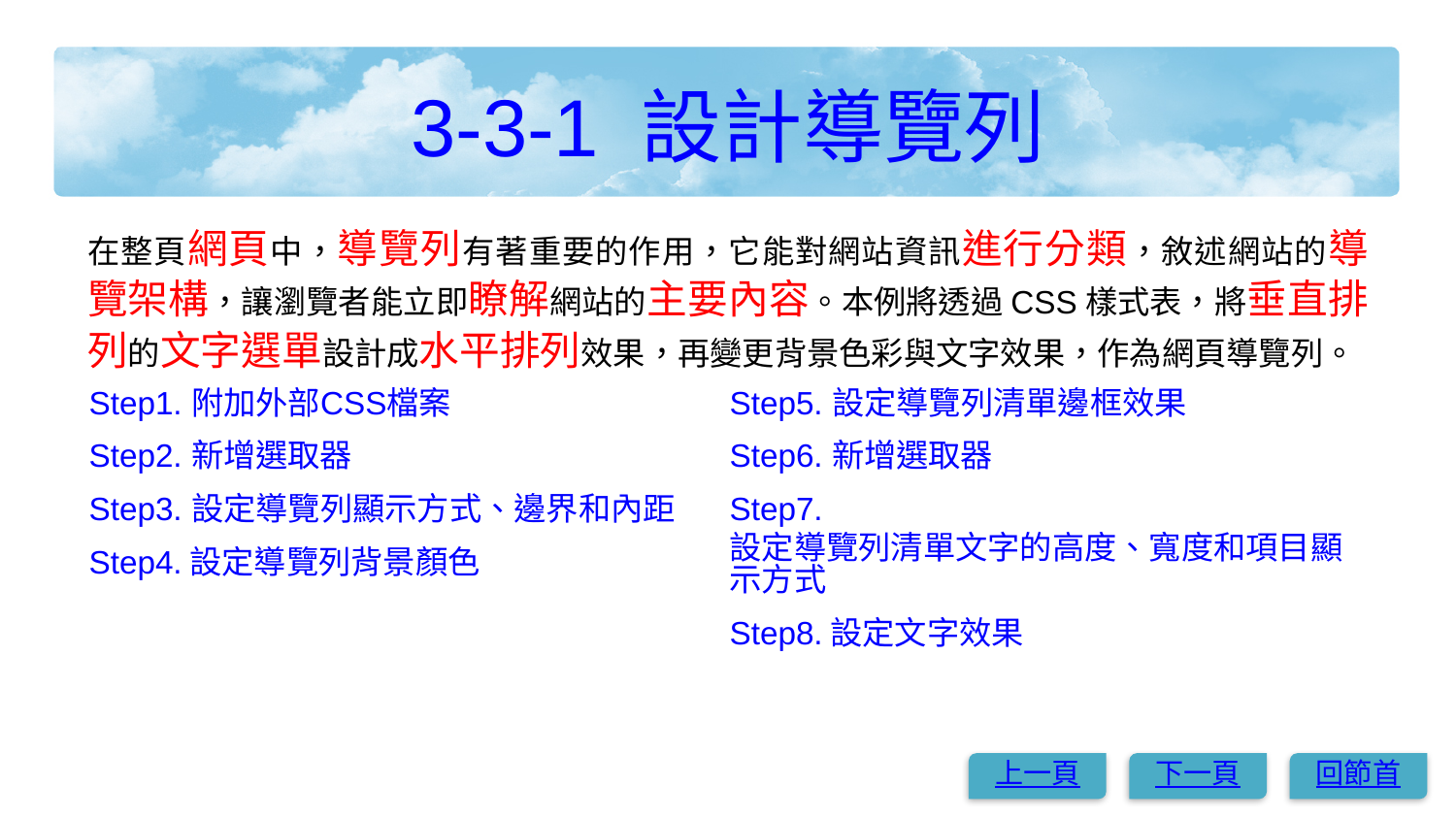

# 3-3-1 設計導覽列
在整頁網頁中，導覽列有著重要的作用，它能對網站資訊進行分類，敘述網站的導覽架構，讓瀏覽者能立即瞭解網站的主要內容。本例將透過CSS樣式表，將垂直排列的文字選單設計成水平排列效果，再變更背景色彩與文字效果，作為網頁導覽列。
Step1. 附加外部CSS檔案
Step2. 新增選取器
Step3. 設定導覽列顯示方式、邊界和內距
Step4. 設定導覽列背景顏色
Step5. 設定導覽列清單邊框效果
Step6. 新增選取器
Step7. 設定導覽列清單文字的高度、寬度和項目顯示方式
Step8. 設定文字效果
上一頁
下一頁
回節首